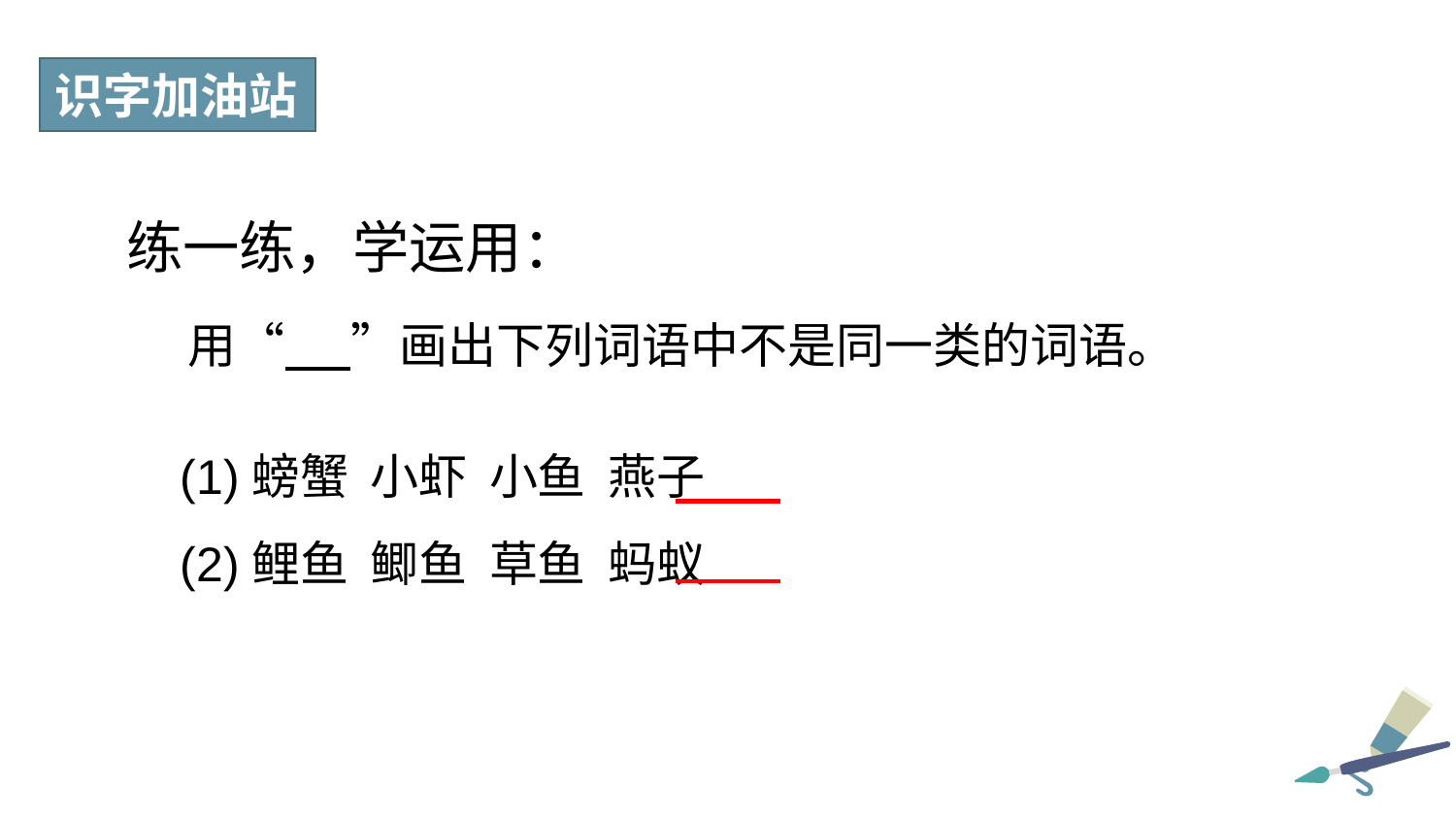

识字加油站
练一练，学运用：
用“      ”画出下列词语中不是同一类的词语。
(1)螃蟹  小虾  小鱼  燕子
(2)鲤鱼  鲫鱼  草鱼  蚂蚁